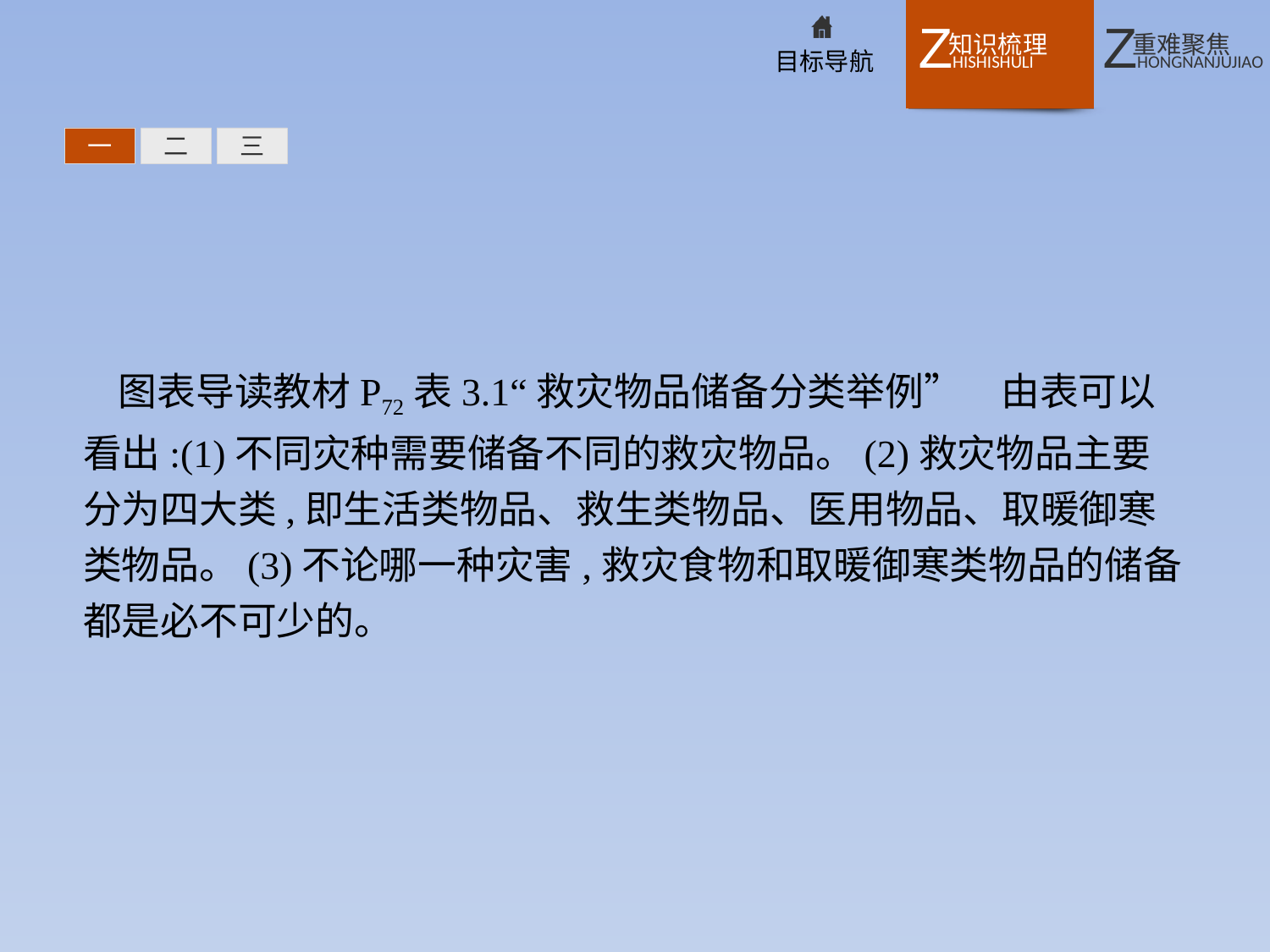

一
二
三
图表导读教材P72表3.1“救灾物品储备分类举例”　由表可以看出:(1)不同灾种需要储备不同的救灾物品。(2)救灾物品主要分为四大类,即生活类物品、救生类物品、医用物品、取暖御寒类物品。(3)不论哪一种灾害,救灾食物和取暖御寒类物品的储备都是必不可少的。